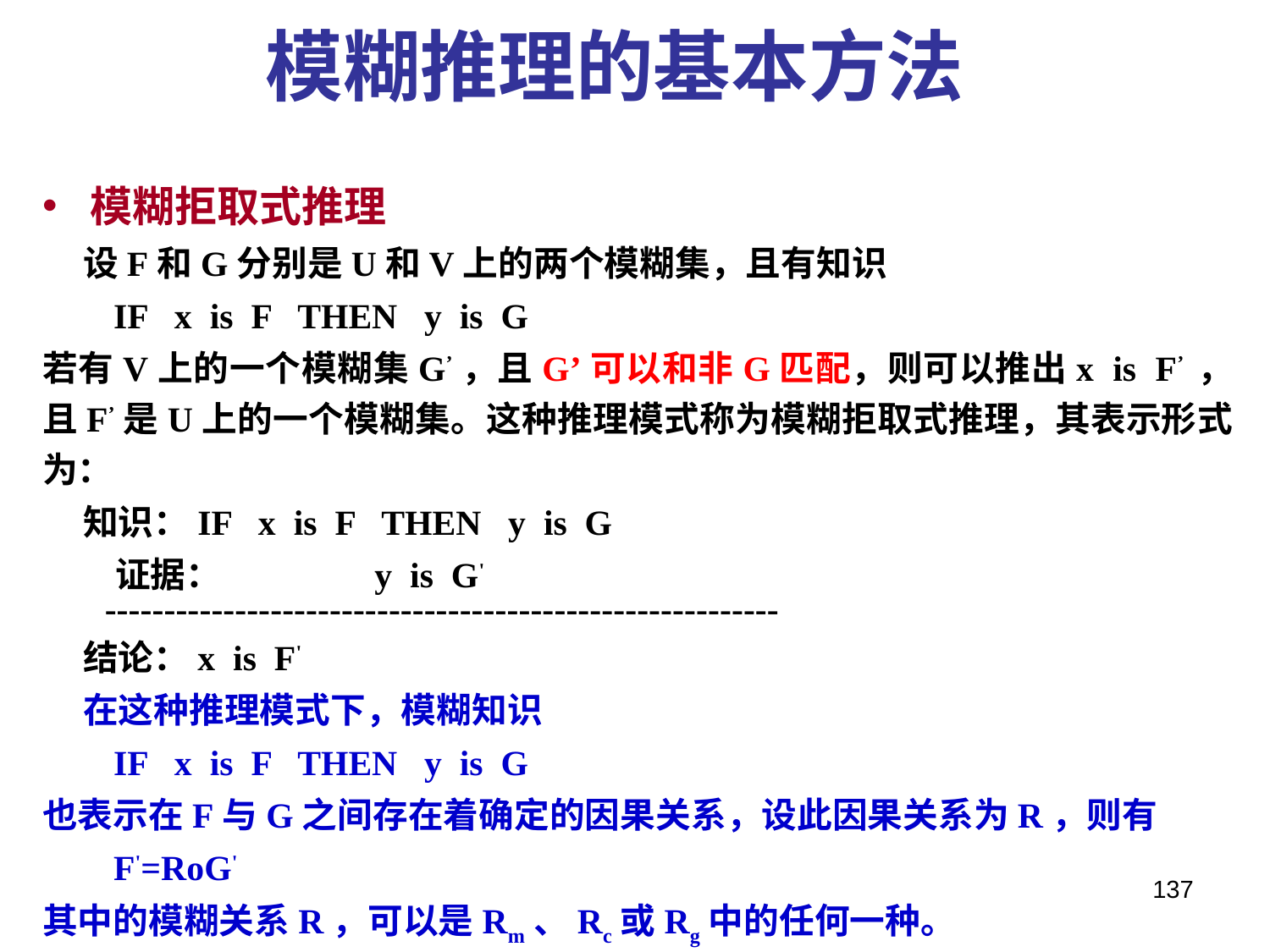

模糊推理的基本方法
模糊拒取式推理
    设F和G分别是U和V上的两个模糊集，且有知识
        IF   x  is  F   THEN   y  is  G
若有V上的一个模糊集G’，且G’可以和非G匹配，则可以推出x  is  F’ ，且F’是U上的一个模糊集。这种推理模式称为模糊拒取式推理，其表示形式为：
    知识：IF   x  is  F   THEN   y  is  G
        证据：                  y  is  G'
       ---------------------------------------------------------
    结论：x  is  F'
    在这种推理模式下，模糊知识
        IF   x  is  F   THEN   y  is  G
也表示在F与G之间存在着确定的因果关系，设此因果关系为R，则有
        F'=RοG'
其中的模糊关系R，可以是Rm、Rc或Rg中的任何一种。
137